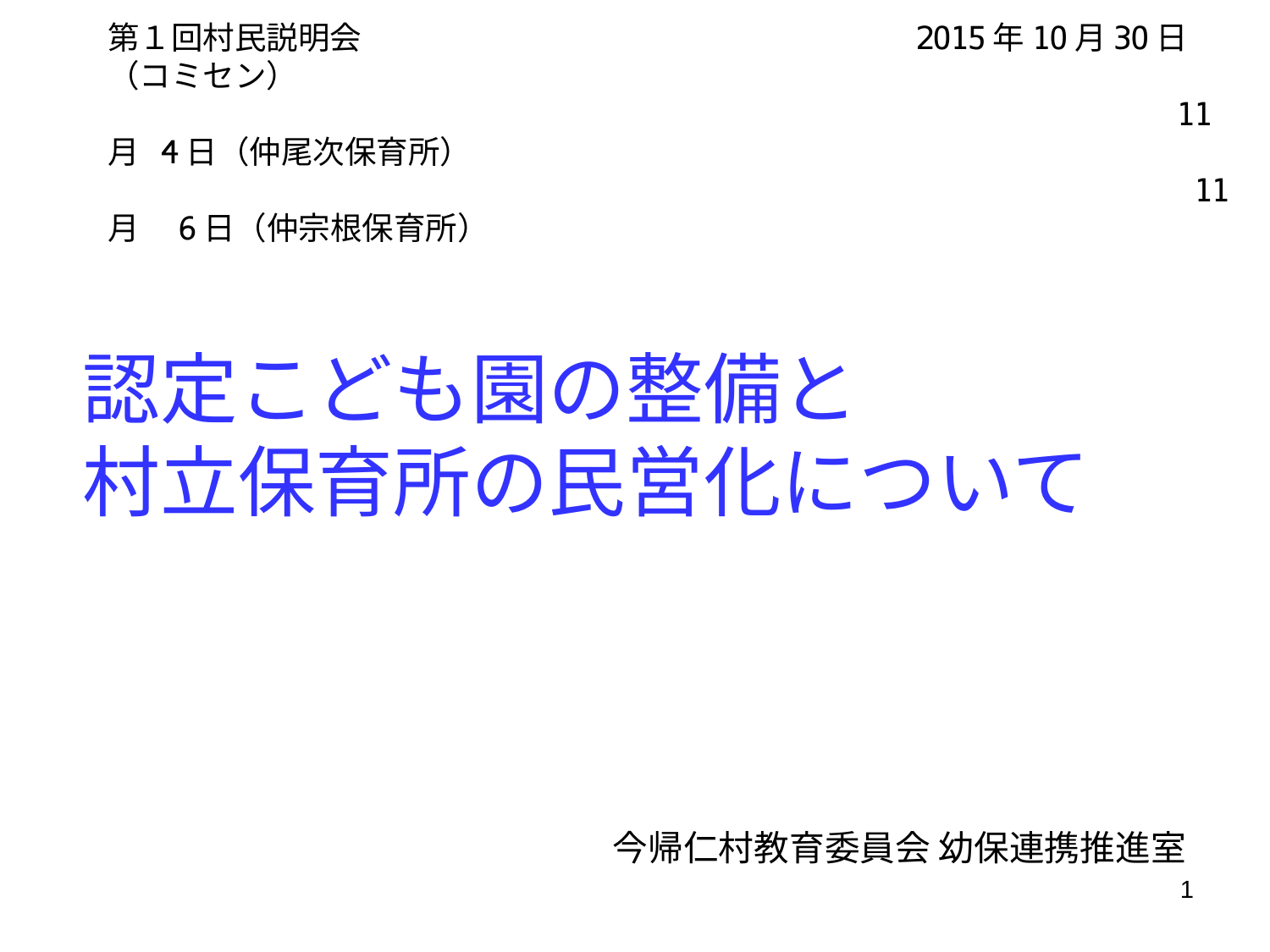

第１回村民説明会　　　　　　　　　　　　　　　　　 2015年10月30日（コミセン）
　　　　　　　　　　　　　　　　　　　　　　　　　　　　　　　　　  11月  4日（仲尾次保育所）
　　　　　　　　　　　　　　　　　　　　　　　　　　　　　　　　　　11月　6日（仲宗根保育所）
# 認定こども園の整備と 村立保育所の民営化について
今帰仁村教育委員会 幼保連携推進室
1